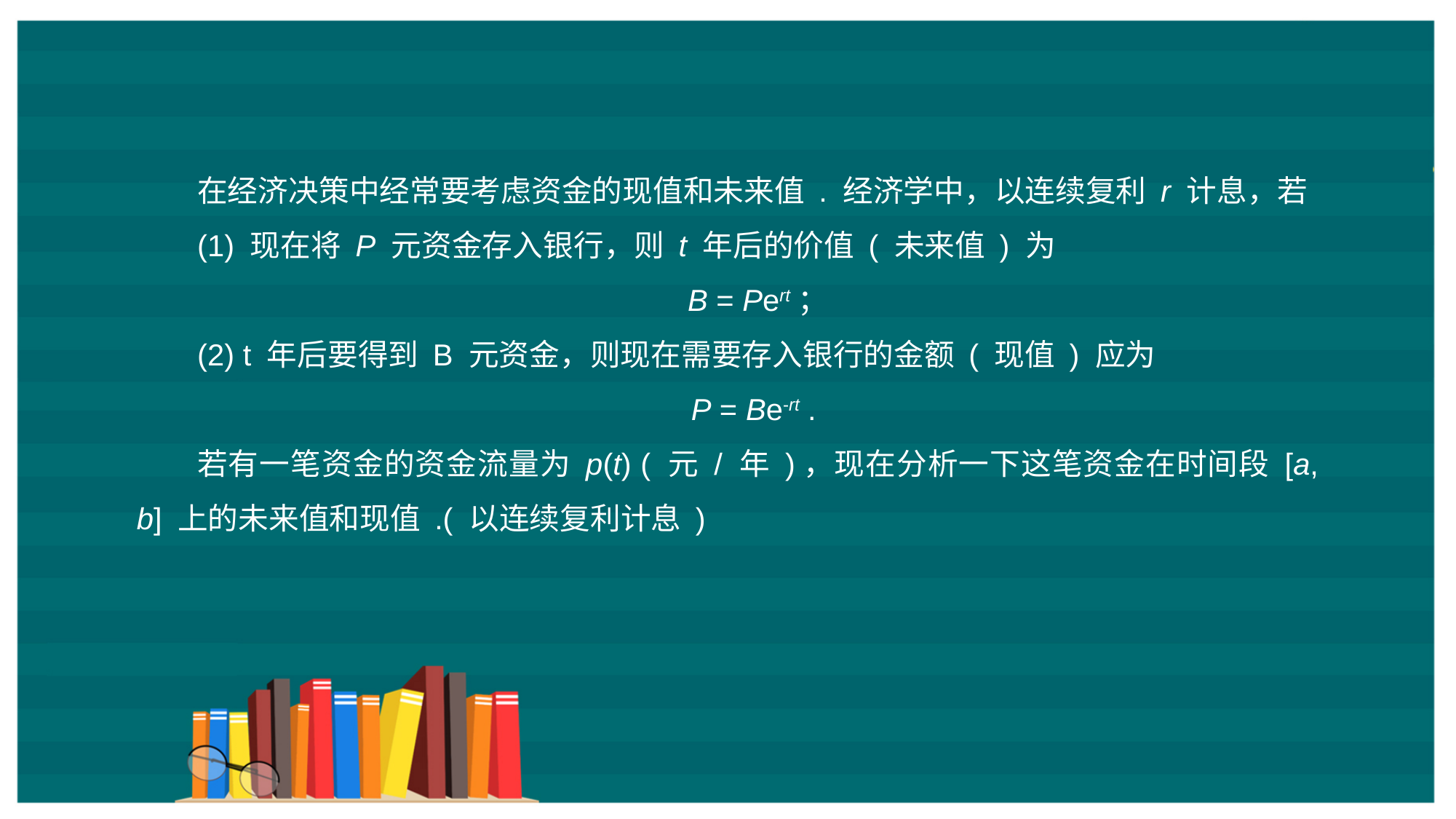

在经济决策中经常要考虑资金的现值和未来值 . 经济学中，以连续复利 r 计息，若
(1) 现在将 P 元资金存入银行，则 t 年后的价值 ( 未来值 ) 为
B = Pert；
(2) t 年后要得到 B 元资金，则现在需要存入银行的金额 ( 现值 ) 应为
P = Be-rt .
若有一笔资金的资金流量为 p(t) ( 元 / 年 )，现在分析一下这笔资金在时间段 [a, b] 上的未来值和现值 .( 以连续复利计息 )